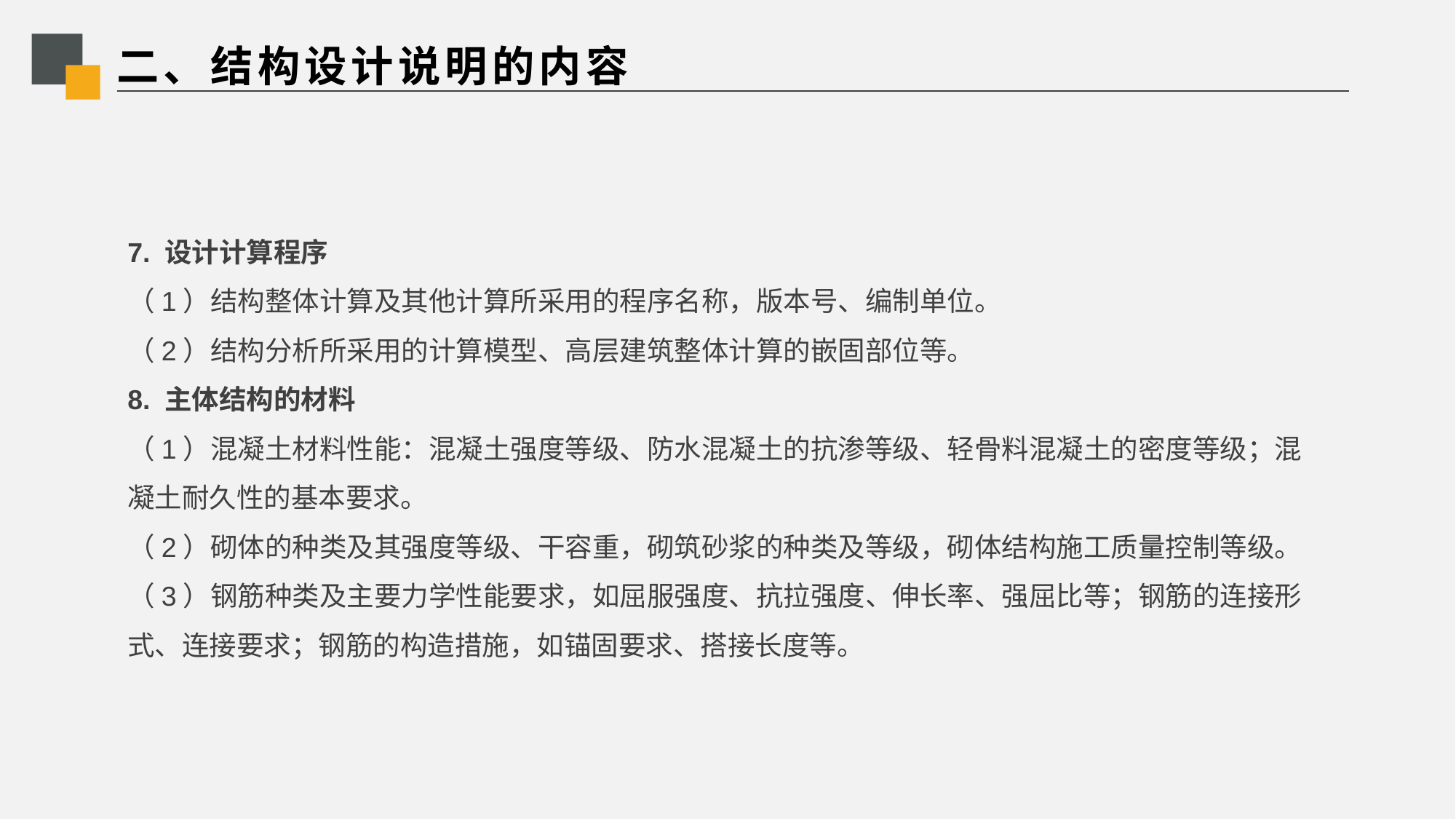

# 二、结构设计说明的内容
7. 设计计算程序
（1）结构整体计算及其他计算所采用的程序名称，版本号、编制单位。
（2）结构分析所采用的计算模型、高层建筑整体计算的嵌固部位等。
8. 主体结构的材料
（1）混凝土材料性能：混凝土强度等级、防水混凝土的抗渗等级、轻骨料混凝土的密度等级；混凝土耐久性的基本要求。
（2）砌体的种类及其强度等级、干容重，砌筑砂浆的种类及等级，砌体结构施工质量控制等级。
（3）钢筋种类及主要力学性能要求，如屈服强度、抗拉强度、伸长率、强屈比等；钢筋的连接形式、连接要求；钢筋的构造措施，如锚固要求、搭接长度等。